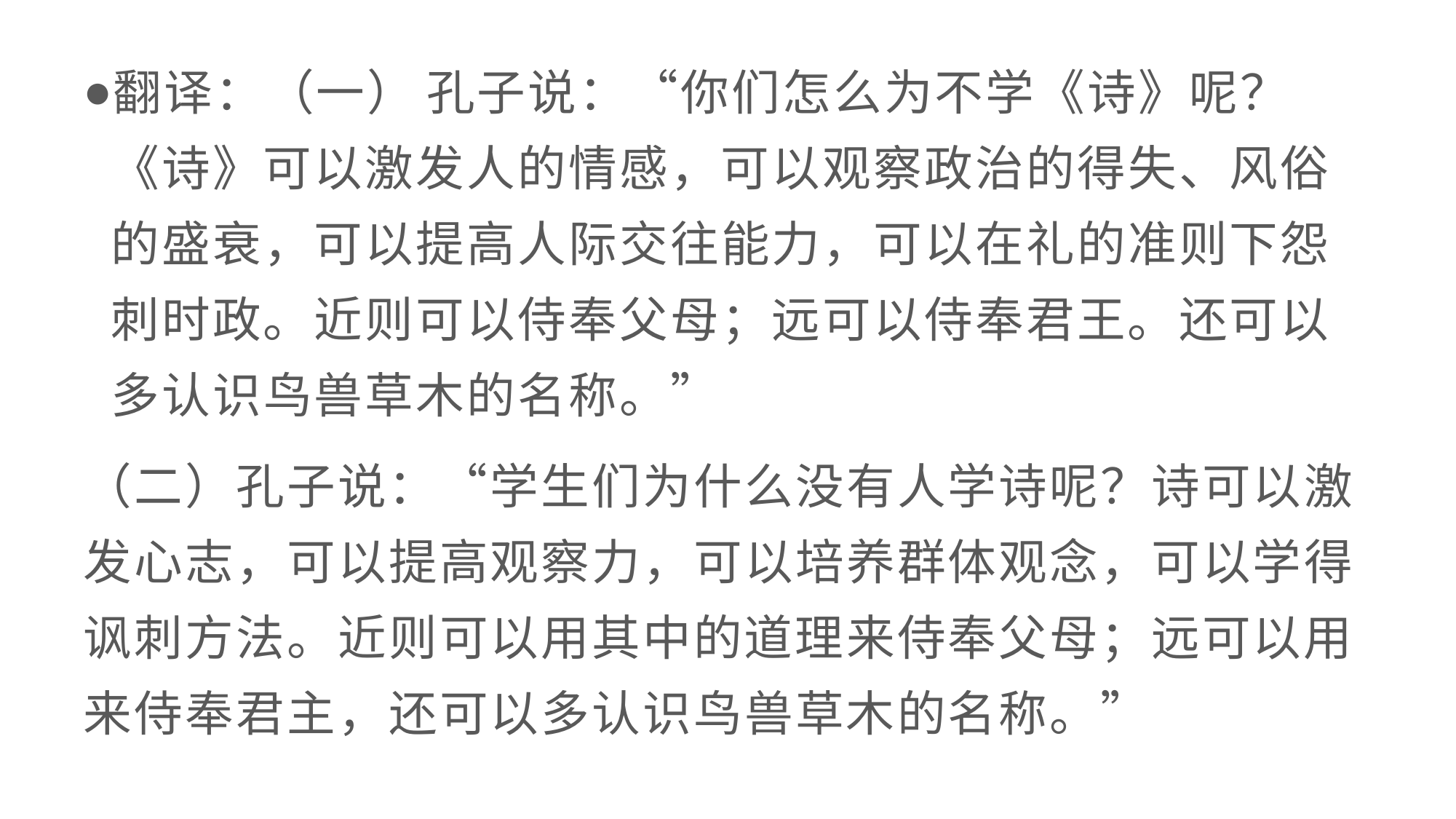

翻译：（一） 孔子说：“你们怎么为不学《诗》呢？《诗》可以激发人的情感，可以观察政治的得失、风俗的盛衰，可以提高人际交往能力，可以在礼的准则下怨刺时政。近则可以侍奉父母；远可以侍奉君王。还可以多认识鸟兽草木的名称。”
（二）孔子说：“学生们为什么没有人学诗呢？诗可以激发心志，可以提高观察力，可以培养群体观念，可以学得讽刺方法。近则可以用其中的道理来侍奉父母；远可以用来侍奉君主，还可以多认识鸟兽草木的名称。”